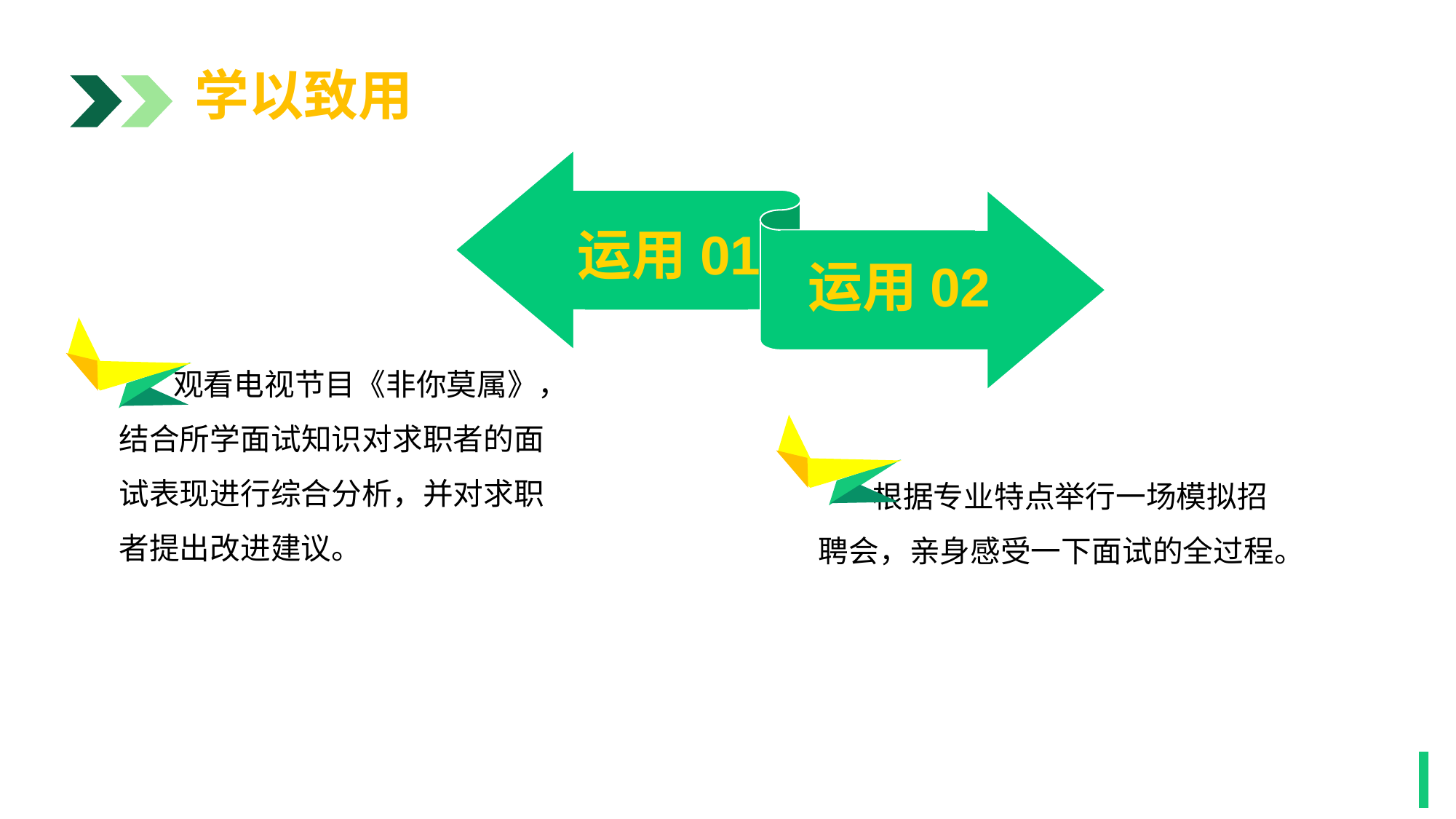

学以致用

运用01
运用02
1

       观看电视节目《非你莫属》，结合所学面试知识对求职者的面试表现进行综合分析，并对求职者提出改进建议。

       根据专业特点举行一场模拟招聘会，亲身感受一下面试的全过程。
1
11